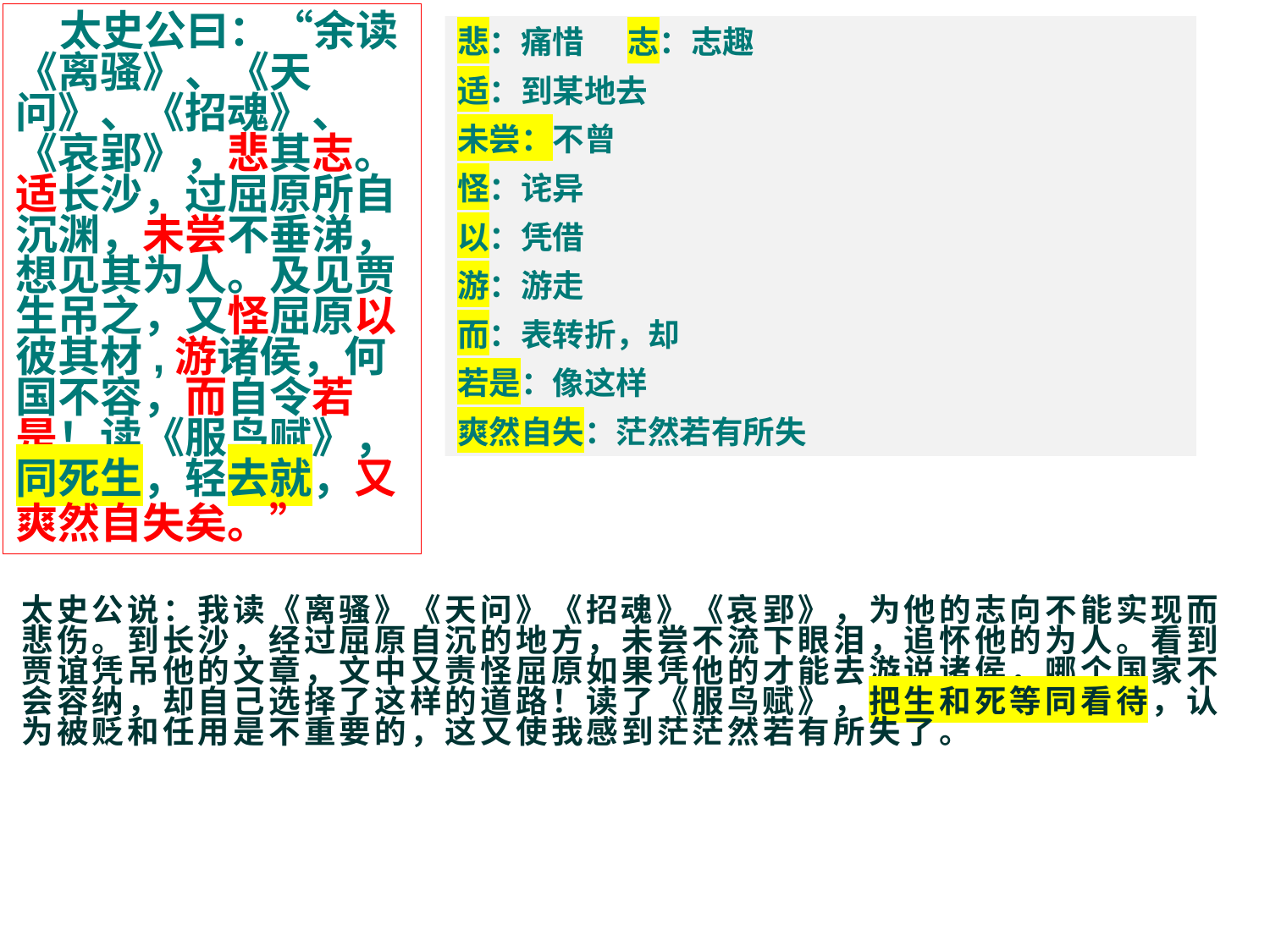

太史公曰：“余读《离骚》、《天问》、《招魂》、《哀郢》，悲其志。适长沙，过屈原所自沉渊，未尝不垂涕，想见其为人。及见贾生吊之，又怪屈原以彼其材,游诸侯，何国不容，而自令若是！读《服鸟赋》，同死生，轻去就，又爽然自失矣。”
悲：痛惜      志：志趣
适：到某地去
未尝：不曾
怪：诧异
以：凭借
游：游走
而：表转折，却
若是：像这样
爽然自失：茫然若有所失
太史公说：我读《离骚》《天问》《招魂》《哀郢》，为他的志向不能实现而悲伤。到长沙，经过屈原自沉的地方，未尝不流下眼泪，追怀他的为人。看到贾谊凭吊他的文章，文中又责怪屈原如果凭他的才能去游说诸侯，哪个国家不会容纳，却自己选择了这样的道路！读了《服鸟赋》，把生和死等同看待，认为被贬和任用是不重要的，这又使我感到茫茫然若有所失了。